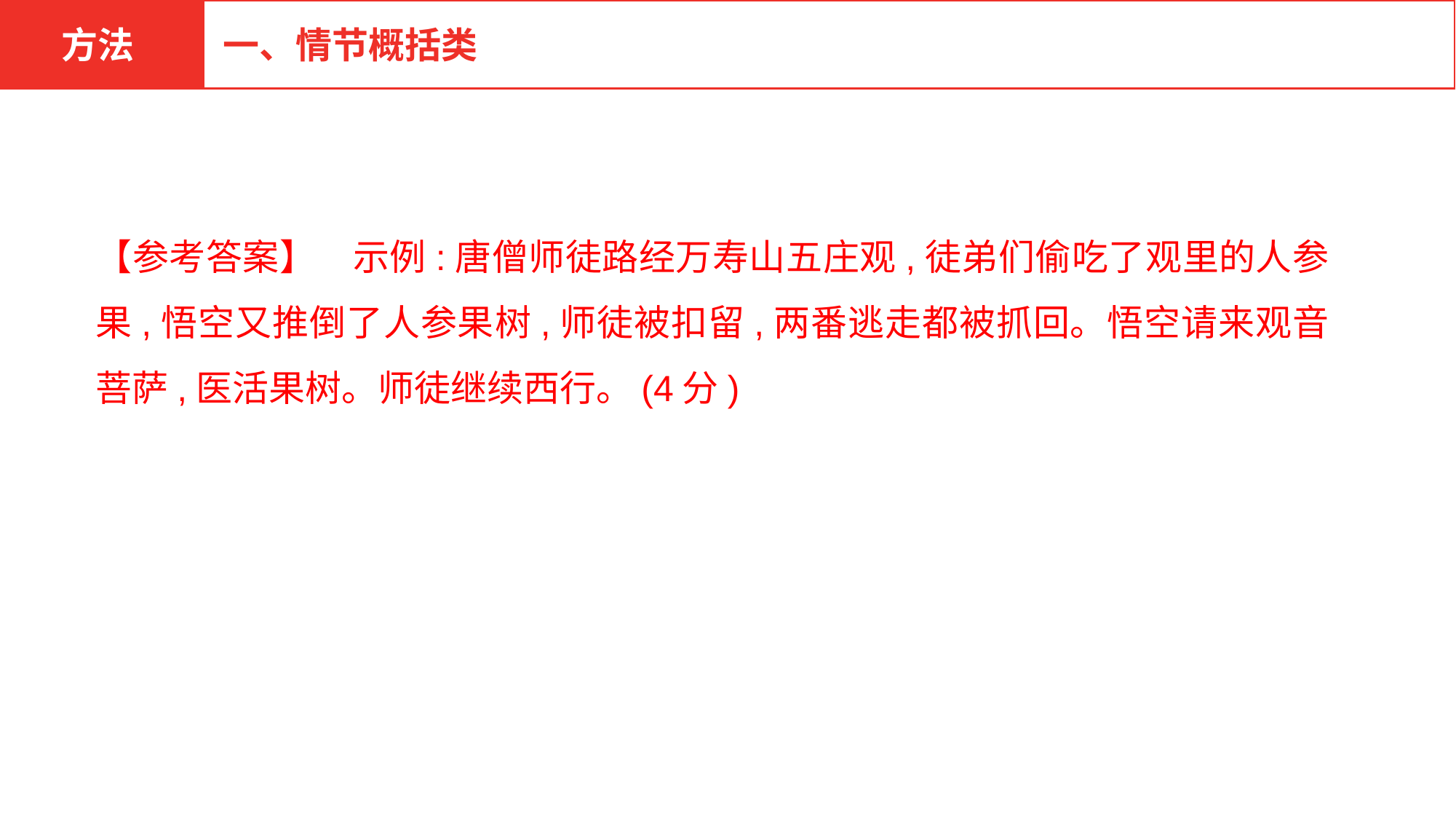

方法
一、情节概括类

【参考答案】　示例:唐僧师徒路经万寿山五庄观,徒弟们偷吃了观里的人参果,悟空又推倒了人参果树,师徒被扣留,两番逃走都被抓回。悟空请来观音菩萨,医活果树。师徒继续西行。(4分)